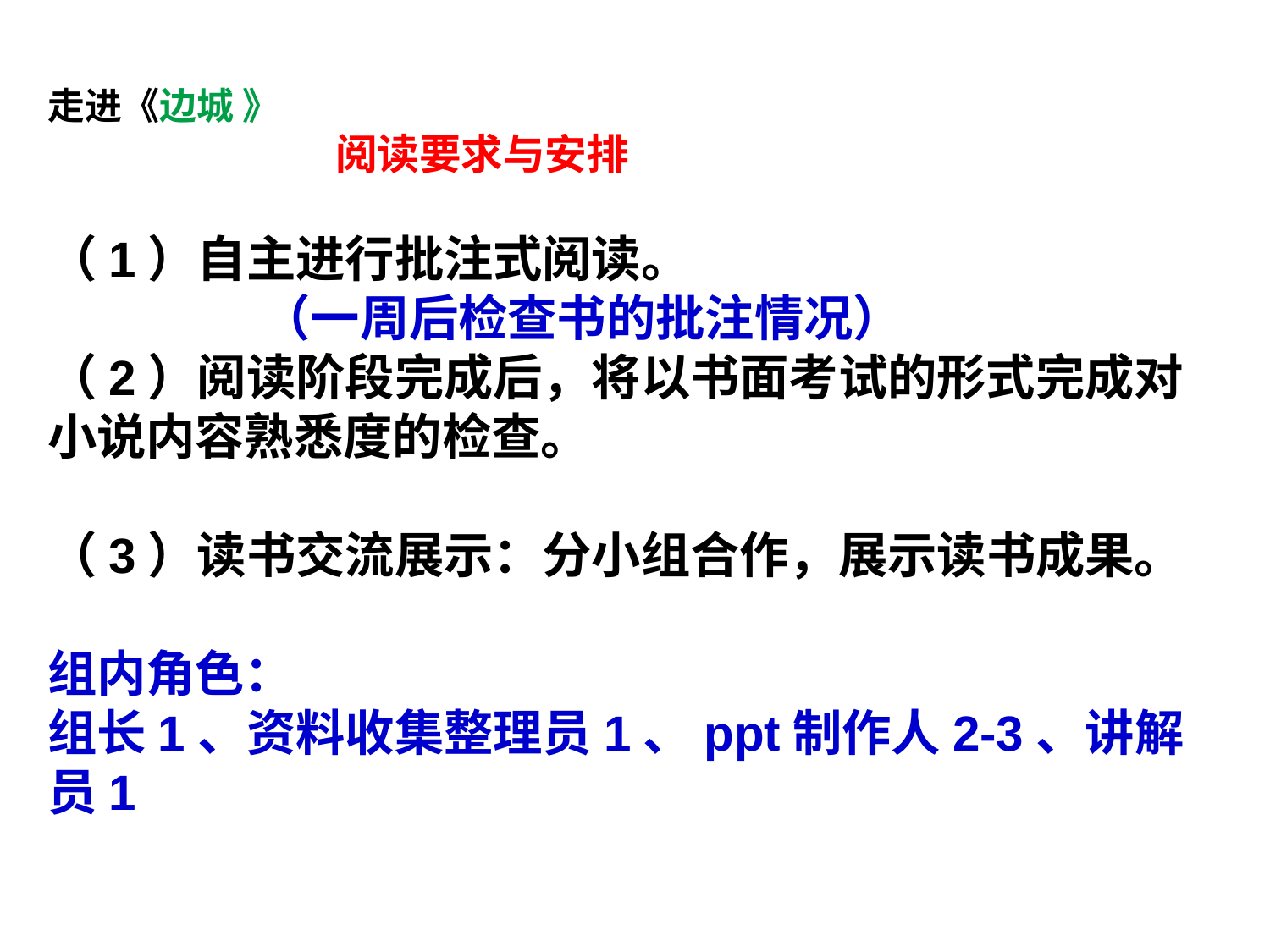

# 走进《边城 》 阅读要求与安排
（1）自主进行批注式阅读。
                  （一周后检查书的批注情况）
（2）阅读阶段完成后，将以书面考试的形式完成对小说内容熟悉度的检查。

（3）读书交流展示：分小组合作，展示读书成果。

组内角色：
组长1、资料收集整理员1、ppt制作人2-3、讲解员1